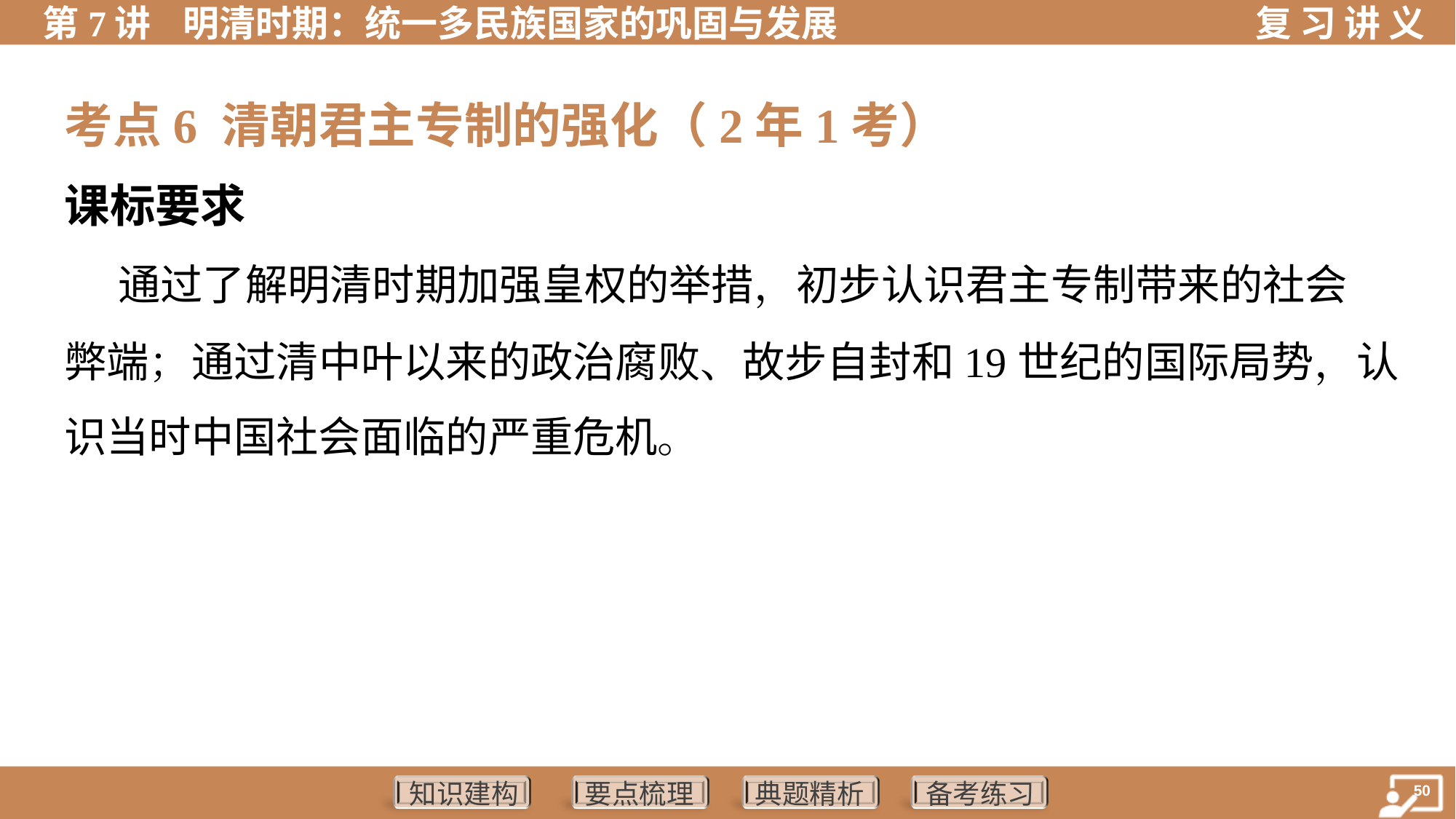

考点6 清朝君主专制的强化（2年1考）
课标要求
    通过了解明清时期加强皇权的举措，初步认识君主专制带来的社会
弊端；通过清中叶以来的政治腐败、故步自封和19世纪的国际局势，认
识当时中国社会面临的严重危机。